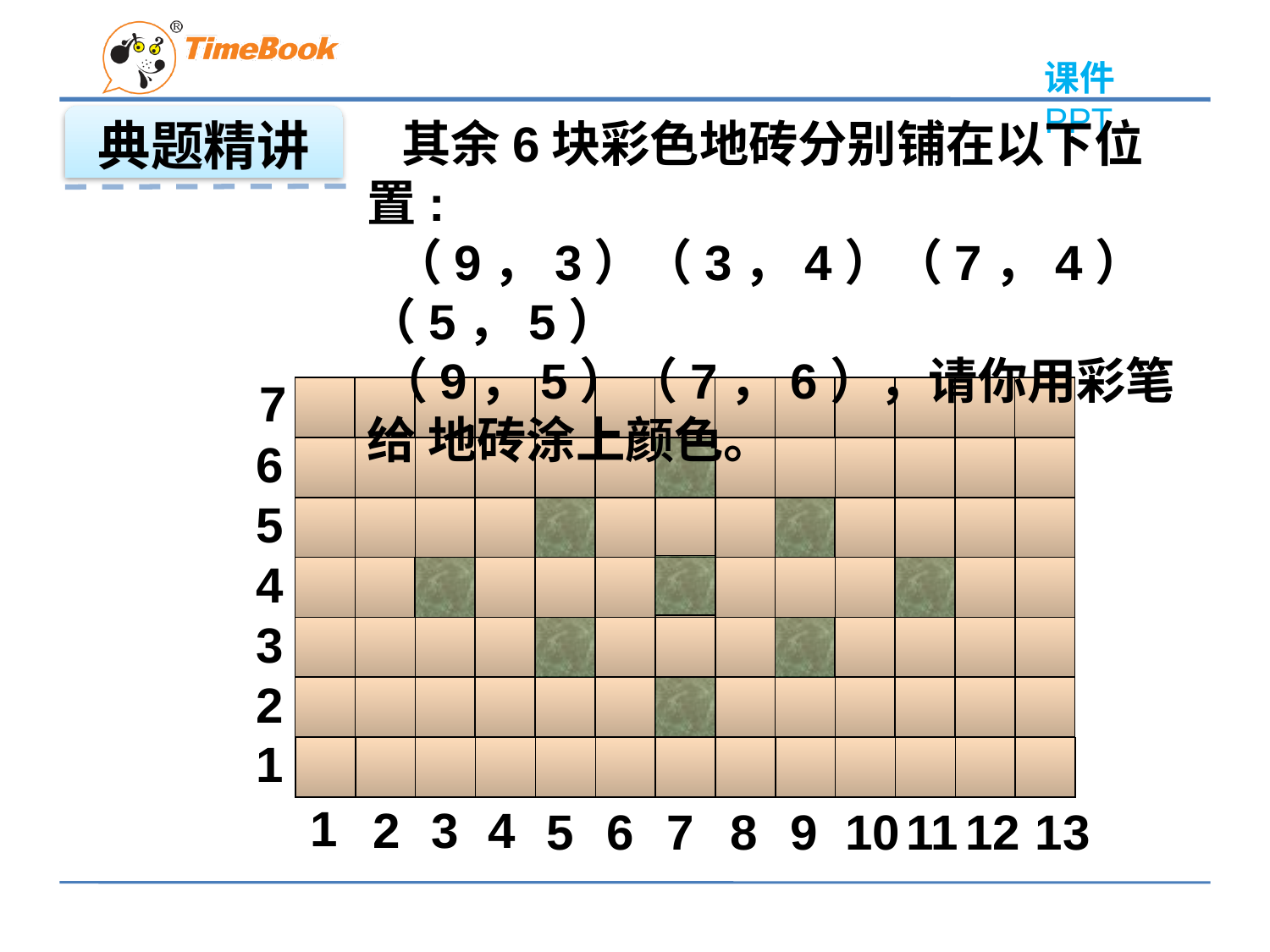

典题精讲
  其余6块彩色地砖分别铺在以下位置:
 （9，3）（3，4）（7，4）（5，5）
 （9，5）（7，6），请你用彩笔给 地砖涂上颜色。
7
6
5
4
3
2
1

1
2
3
4
5
6
7
8
9
10
11
12
13